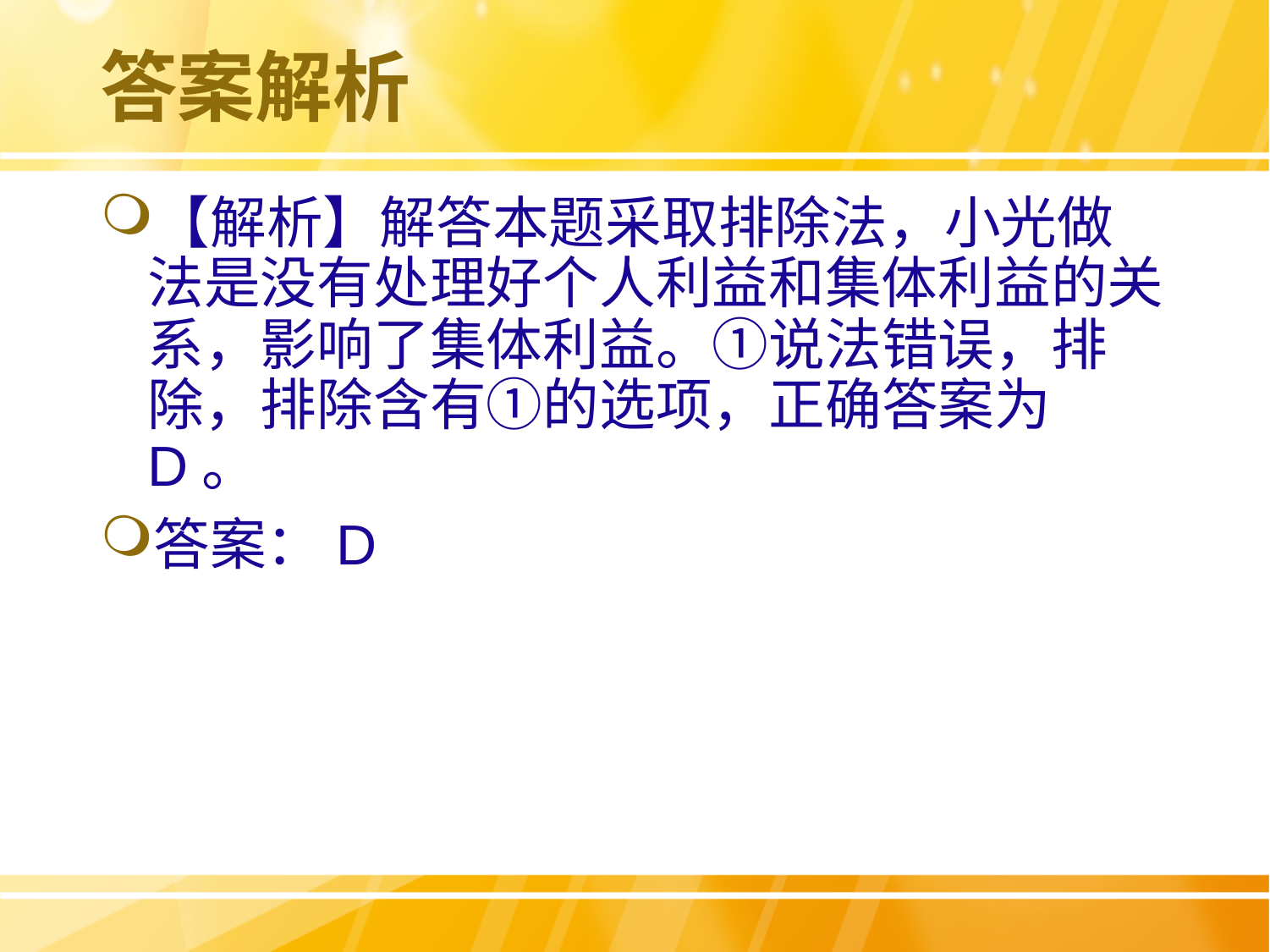

# 答案解析
【解析】解答本题采取排除法，小光做法是没有处理好个人利益和集体利益的关系，影响了集体利益。①说法错误，排除，排除含有①的选项，正确答案为D。
答案：D